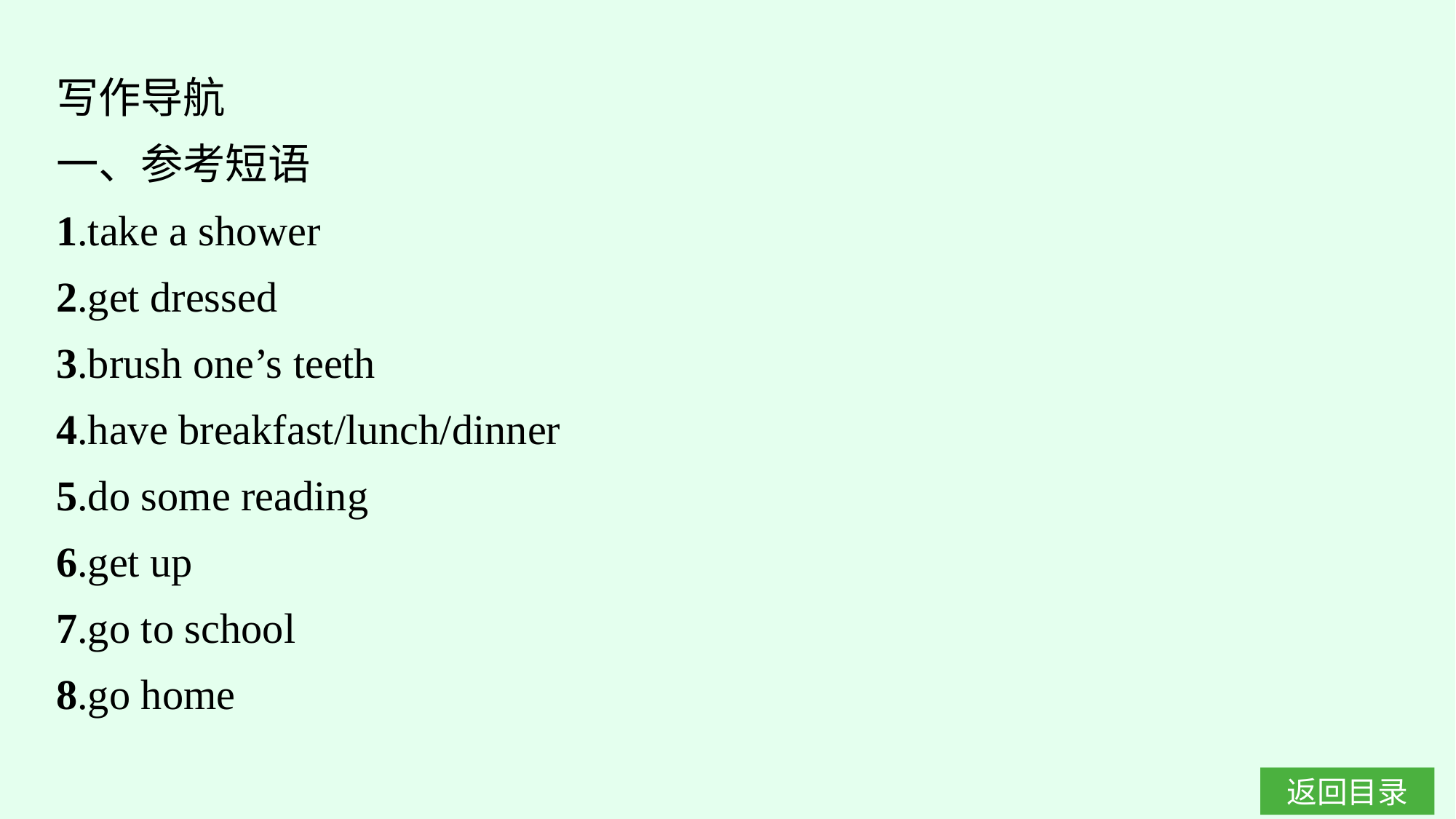

写作导航
一、参考短语
1.take a shower
2.get dressed
3.brush one’s teeth
4.have breakfast/lunch/dinner
5.do some reading
6.get up
7.go to school
8.go home